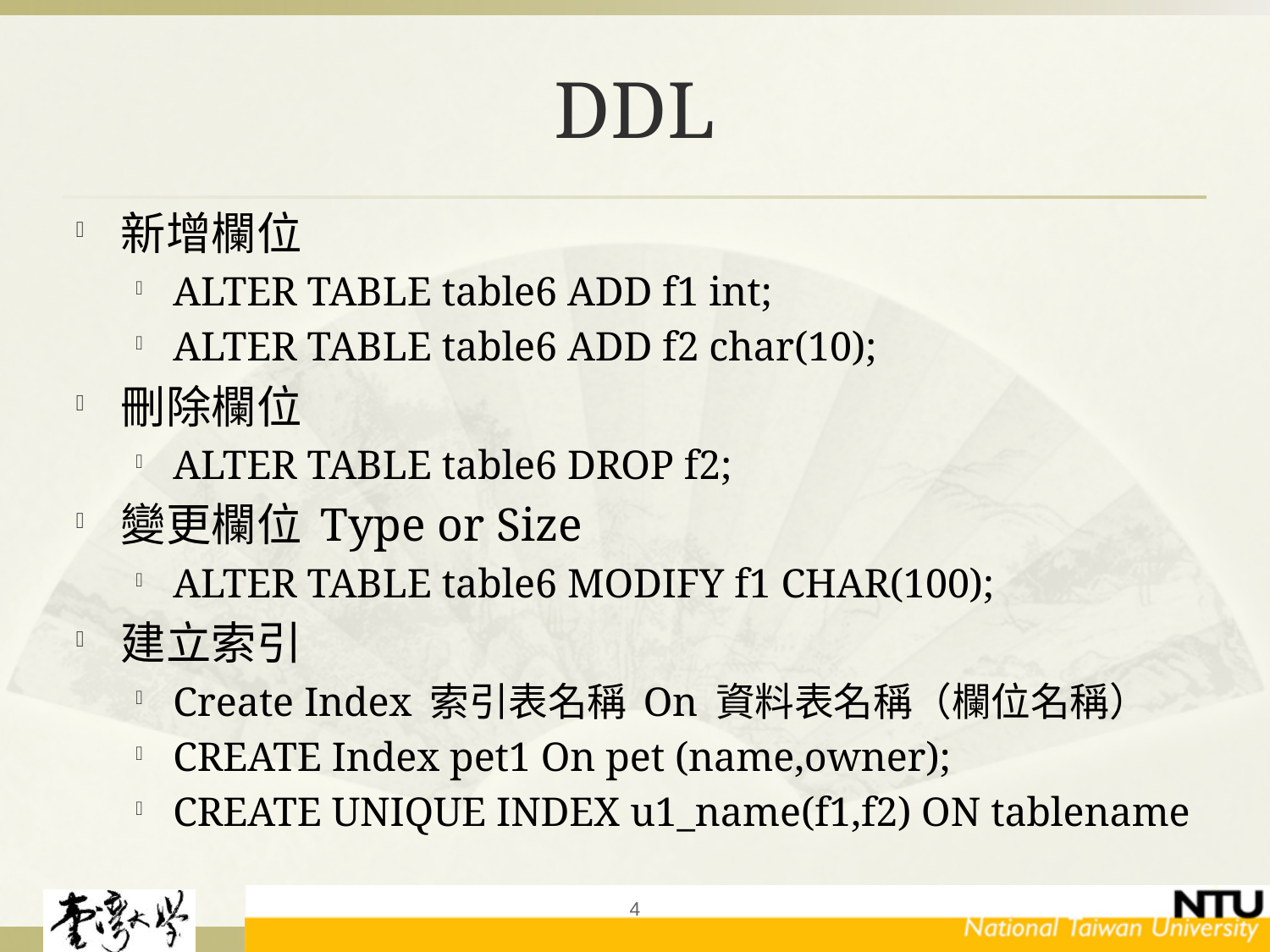

# DDL
新增欄位
ALTER TABLE table6 ADD f1 int;
ALTER TABLE table6 ADD f2 char(10);
刪除欄位
ALTER TABLE table6 DROP f2;
變更欄位 Type or Size
ALTER TABLE table6 MODIFY f1 CHAR(100);
建立索引
Create Index 索引表名稱 On 資料表名稱（欄位名稱）
CREATE Index pet1 On pet (name,owner);
CREATE UNIQUE INDEX u1_name(f1,f2) ON tablename

4